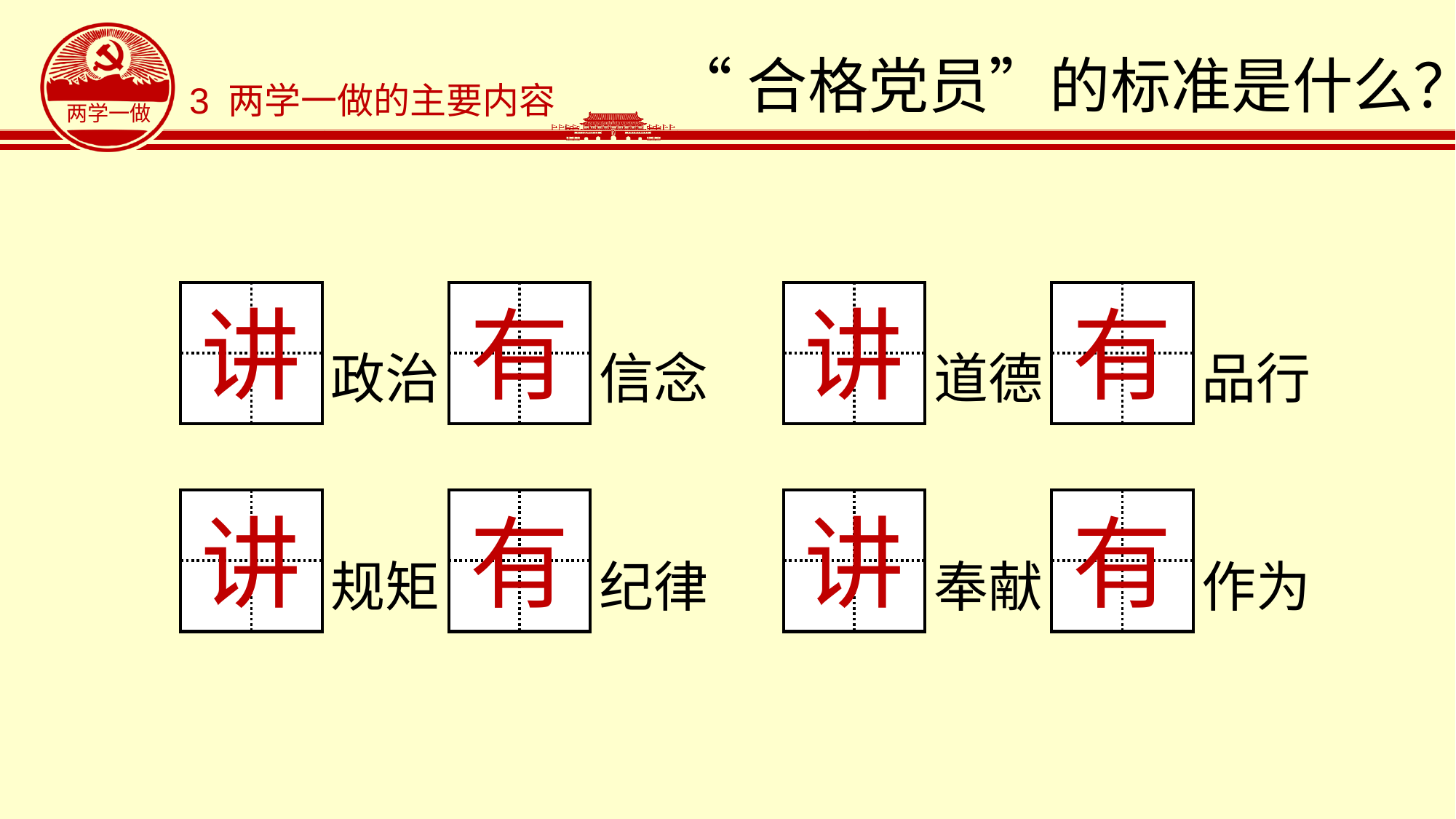

# “合格党员”的标准是什么？
3 两学一做的主要内容

讲

有

讲

有
政治
信念
道德
品行

讲

有

讲

有
规矩
纪律
奉献
作为